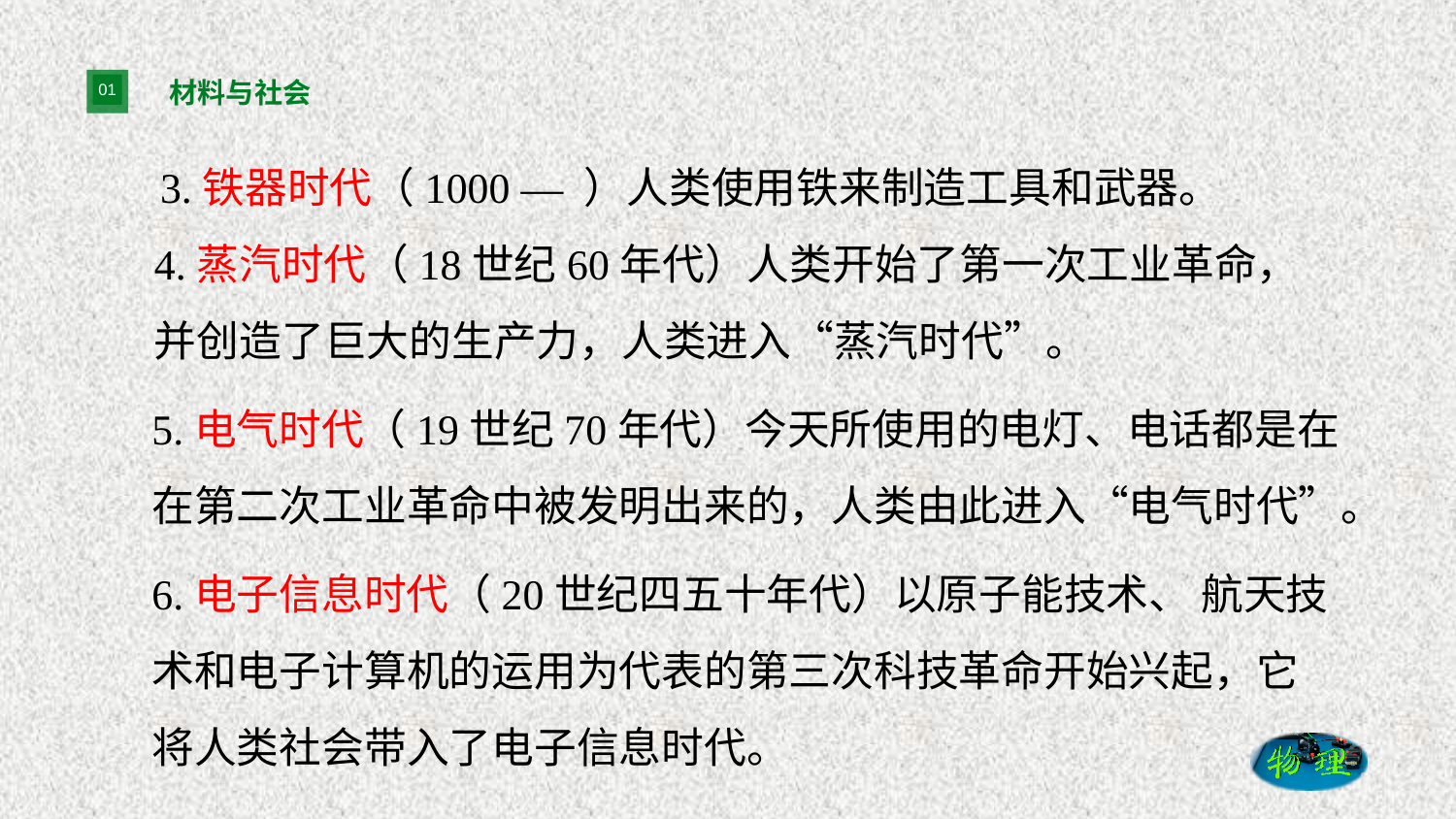

# 材料与社会
3.铁器时代（1000 — ）人类使用铁来制造工具和武器。
4.蒸汽时代（18世纪60年代）人类开始了第一次工业革命，并创造了巨大的生产力，人类进入“蒸汽时代”。
5.电气时代（19世纪70年代）今天所使用的电灯、电话都是在在第二次工业革命中被发明出来的，人类由此进入“电气时代”。
6.电子信息时代（20世纪四五十年代）以原子能技术、 航天技术和电子计算机的运用为代表的第三次科技革命开始兴起，它将人类社会带入了电子信息时代。